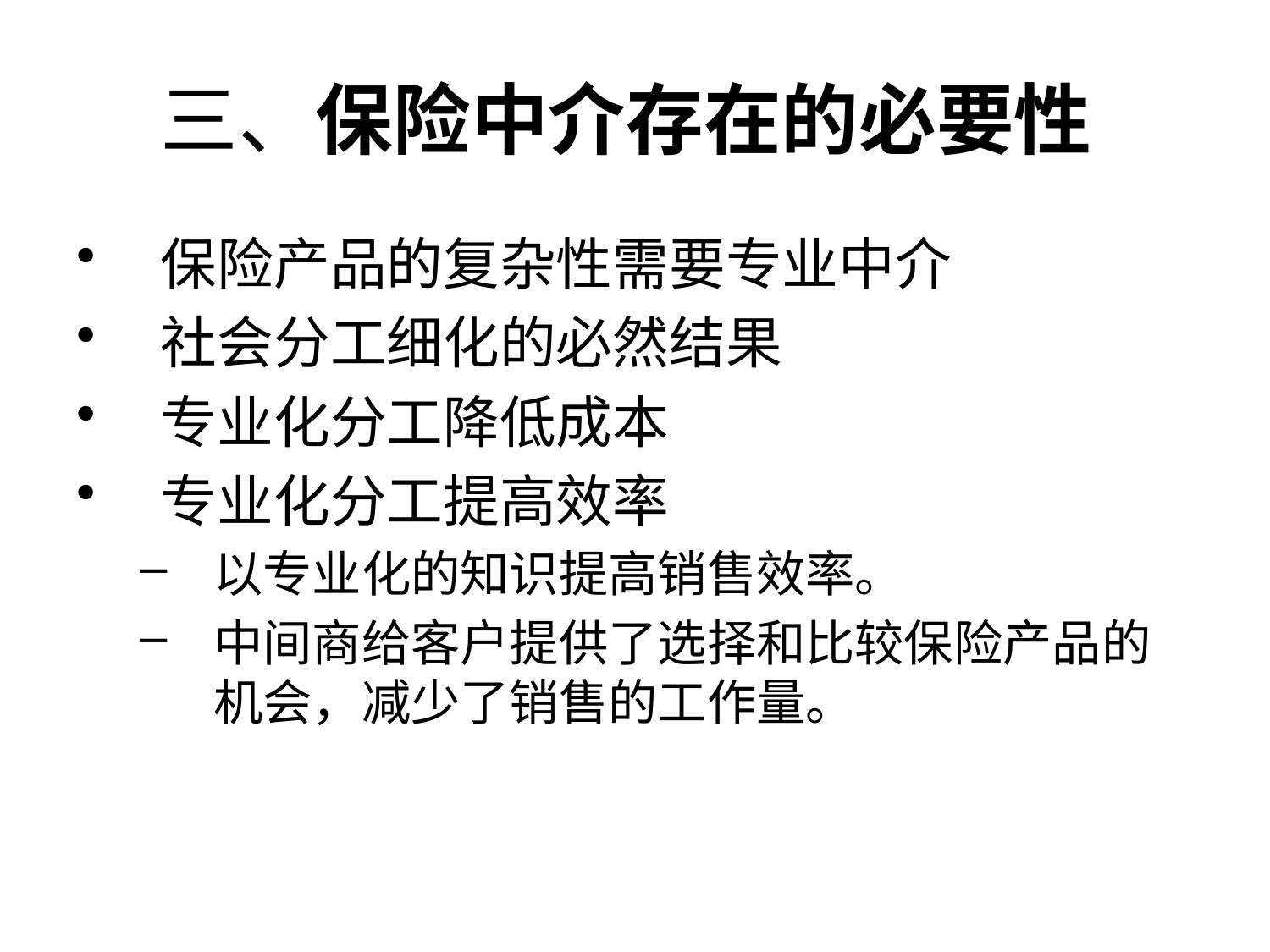

# 三、保险中介存在的必要性
保险产品的复杂性需要专业中介
社会分工细化的必然结果
专业化分工降低成本
专业化分工提高效率
以专业化的知识提高销售效率。
中间商给客户提供了选择和比较保险产品的机会，减少了销售的工作量。